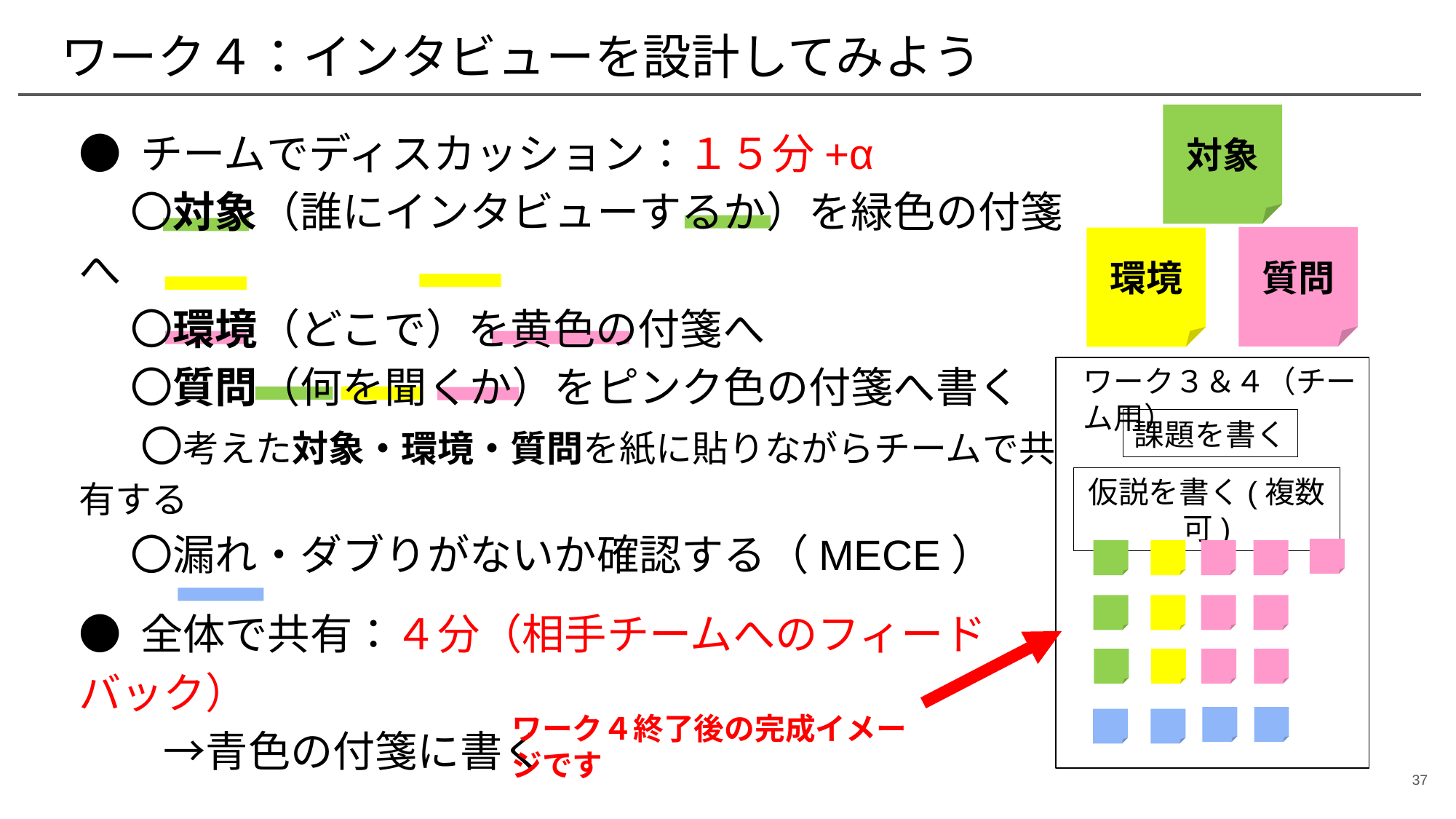

# ワーク４：インタビューを設計してみよう
対象
● チームでディスカッション：１５分+α
　 〇対象（誰にインタビューするか）を緑色の付箋へ
　 〇環境（どこで）を黄色の付箋へ
　 〇質問（何を聞くか）をピンク色の付箋へ書く
 　〇考えた対象・環境・質問を紙に貼りながらチームで共有する
　 〇漏れ・ダブりがないか確認する（MECE）

● 全体で共有：４分（相手チームへのフィードバック）
　　→青色の付箋に書く

質問
環境

ワーク３＆４（チーム用）

課題を書く
仮説を書く(複数可)

ワーク４終了後の完成イメージです

37